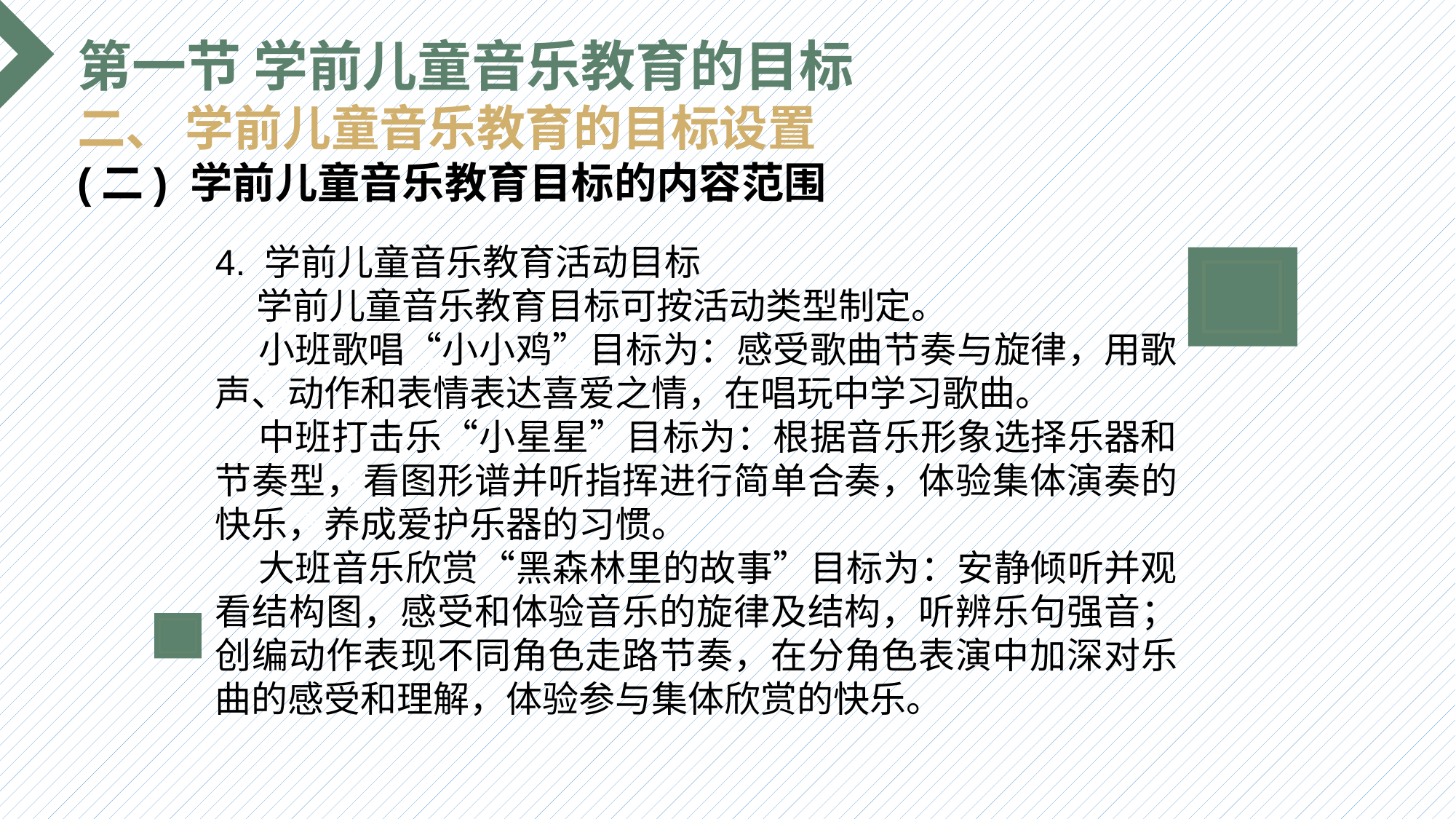

第一节 学前儿童音乐教育的目标
二、 学前儿童音乐教育的目标设置
(二) 学前儿童音乐教育目标的内容范围

4. 学前儿童音乐教育活动目标
    学前儿童音乐教育目标可按活动类型制定。
    小班歌唱“小小鸡”目标为：感受歌曲节奏与旋律，用歌声、动作和表情表达喜爱之情，在唱玩中学习歌曲。
    中班打击乐“小星星”目标为：根据音乐形象选择乐器和节奏型，看图形谱并听指挥进行简单合奏，体验集体演奏的快乐，养成爱护乐器的习惯。
    大班音乐欣赏“黑森林里的故事”目标为：安静倾听并观看结构图，感受和体验音乐的旋律及结构，听辨乐句强音；创编动作表现不同角色走路节奏，在分角色表演中加深对乐曲的感受和理解，体验参与集体欣赏的快乐。

选题背景
输入您的内容，请简要说明，言简意赅即可输入您的内容，请简要说明，言简意赅即可输入您的内容，请简要说明，言简意赅即可输入您的内容，请简要说明，言简意赅即可